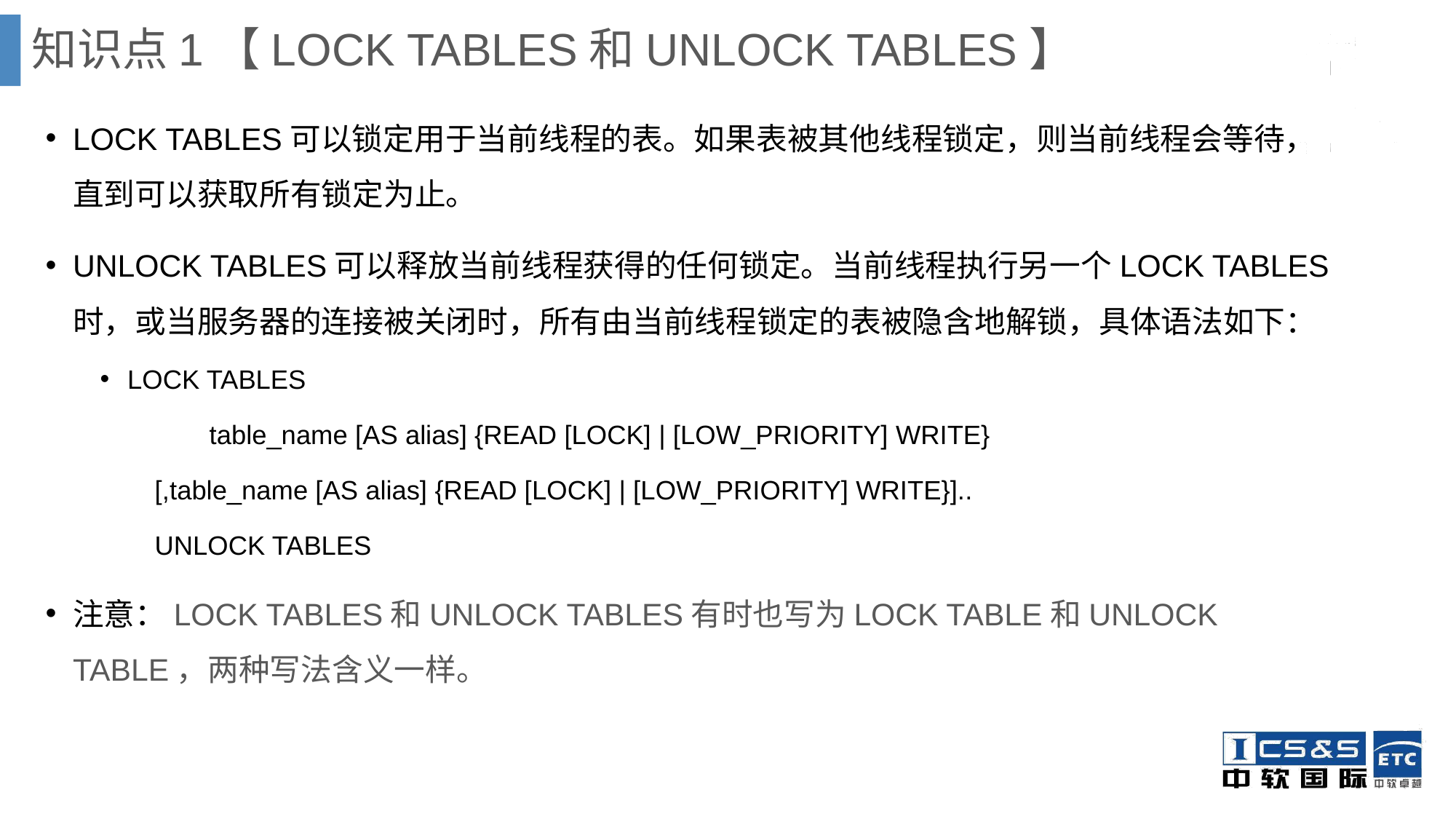

知识点1【LOCK TABLES和UNLOCK TABLES】
LOCK TABLES可以锁定用于当前线程的表。如果表被其他线程锁定，则当前线程会等待，直到可以获取所有锁定为止。
UNLOCK TABLES可以释放当前线程获得的任何锁定。当前线程执行另一个LOCK TABLES时，或当服务器的连接被关闭时，所有由当前线程锁定的表被隐含地解锁，具体语法如下：
LOCK TABLES
	table_name [AS alias] {READ [LOCK] | [LOW_PRIORITY] WRITE}
	[,table_name [AS alias] {READ [LOCK] | [LOW_PRIORITY] WRITE}]..
	UNLOCK TABLES
注意：LOCK TABLES和UNLOCK TABLES有时也写为LOCK TABLE和UNLOCK TABLE，两种写法含义一样。